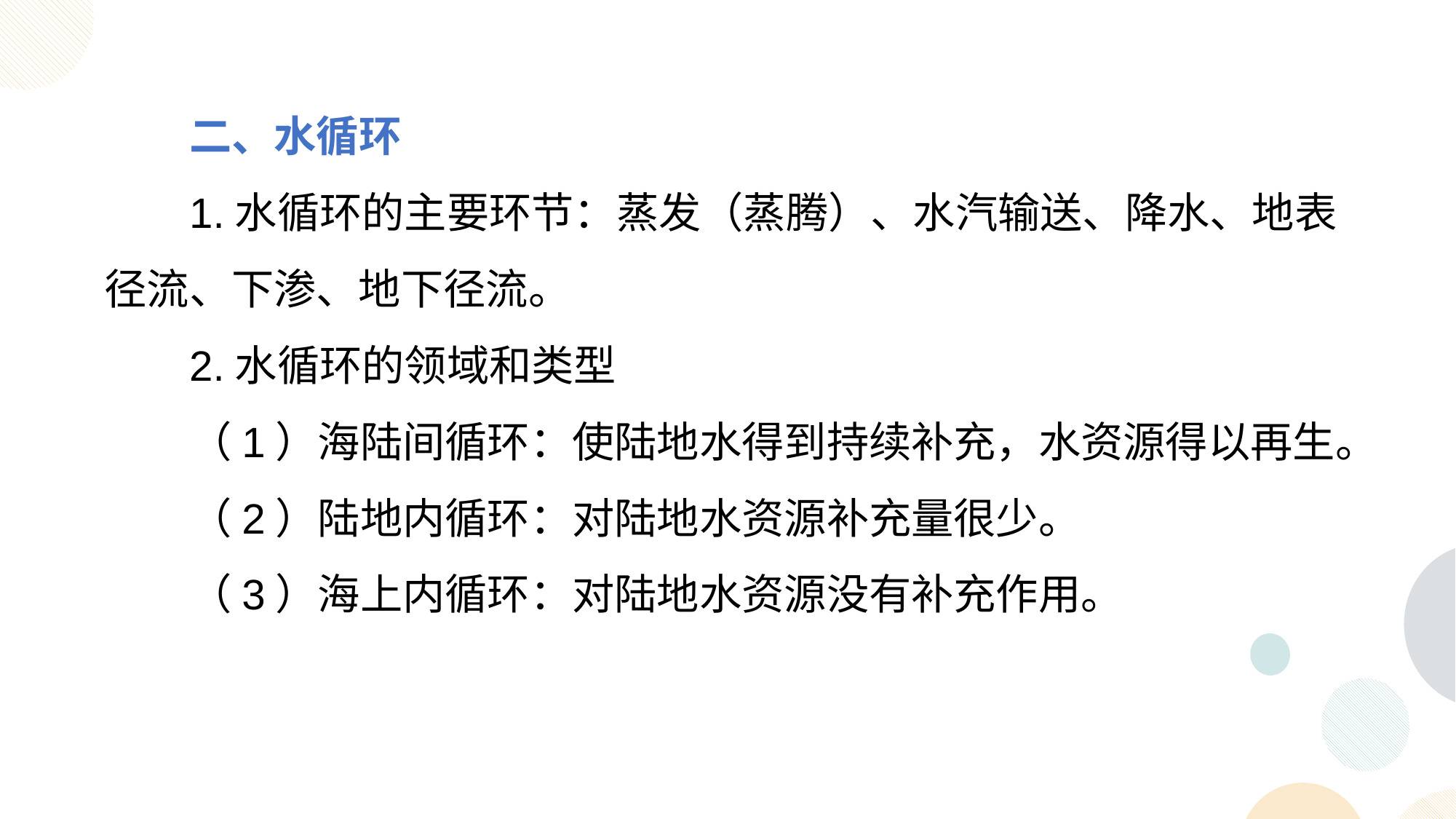

二、水循环
1.水循环的主要环节：蒸发（蒸腾）、水汽输送、降水、地表径流、下渗、地下径流。
2.水循环的领域和类型
（1）海陆间循环：使陆地水得到持续补充，水资源得以再生。
（2）陆地内循环：对陆地水资源补充量很少。
（3）海上内循环：对陆地水资源没有补充作用。